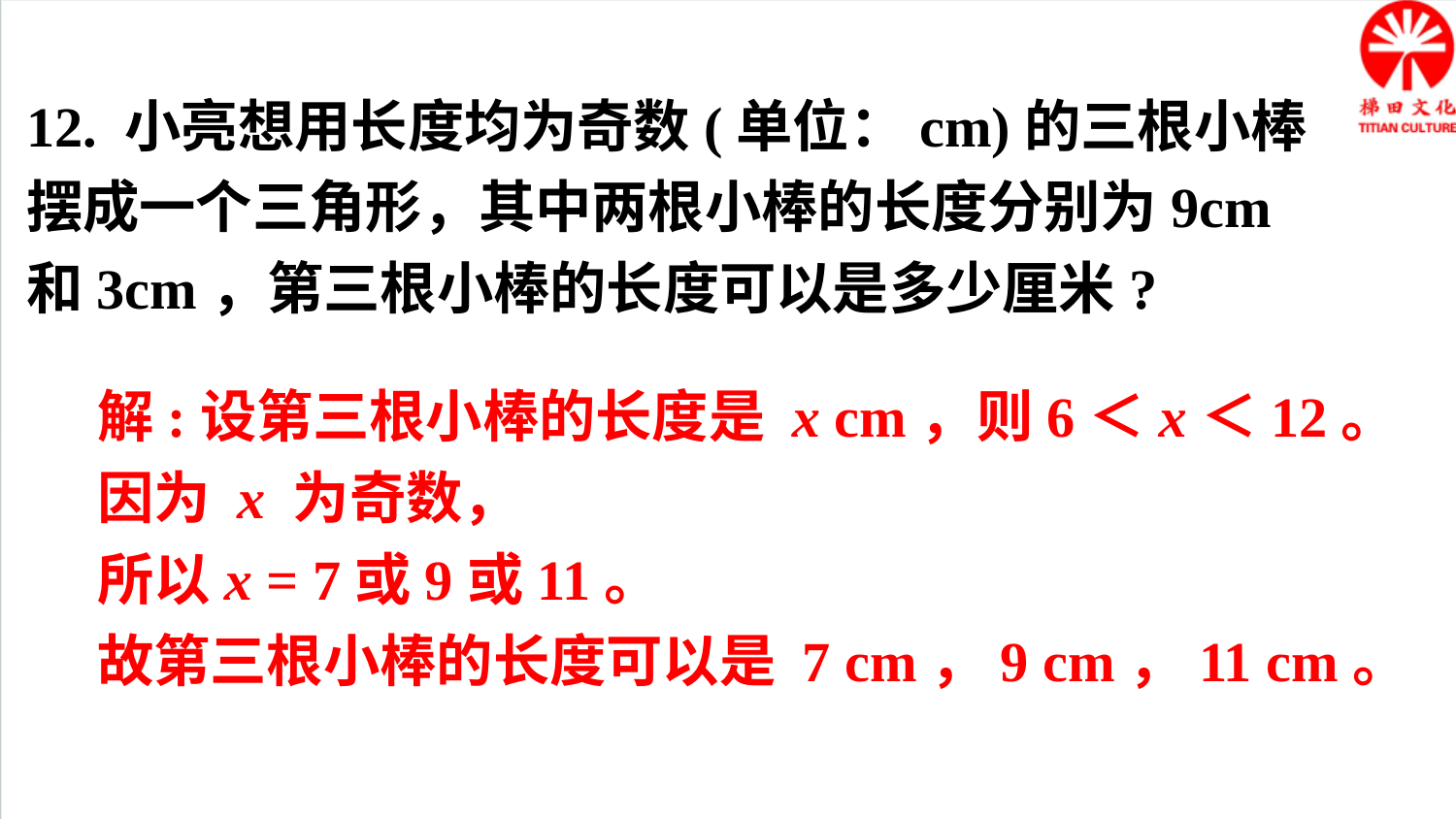

12. 小亮想用长度均为奇数(单位：cm)的三根小棒摆成一个三角形，其中两根小棒的长度分别为9cm 和3cm，第三根小棒的长度可以是多少厘米?
解:设第三根小棒的长度是 x cm，则6＜x＜12。
因为 x 为奇数，
所以x = 7或9或11。
故第三根小棒的长度可以是 7 cm，9 cm，11 cm。